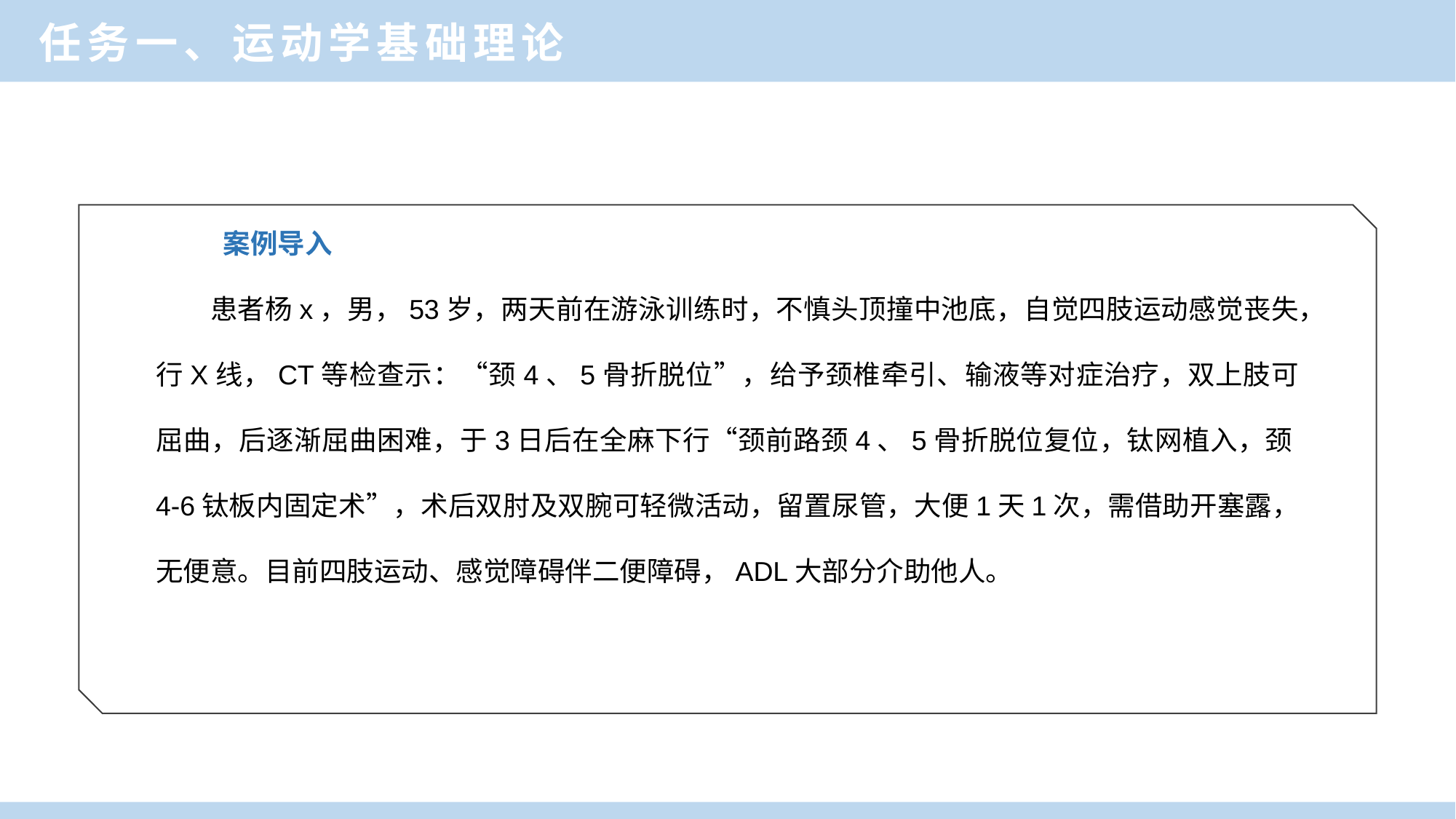

任务一、运动学基础理论

 案例导入
患者杨x，男，53岁，两天前在游泳训练时，不慎头顶撞中池底，自觉四肢运动感觉丧失，行X线，CT等检查示：“颈4、5骨折脱位”，给予颈椎牵引、输液等对症治疗，双上肢可屈曲，后逐渐屈曲困难，于3日后在全麻下行“颈前路颈4、5骨折脱位复位，钛网植入，颈4-6钛板内固定术”，术后双肘及双腕可轻微活动，留置尿管，大便1天1次，需借助开塞露，无便意。目前四肢运动、感觉障碍伴二便障碍，ADL大部分介助他人。